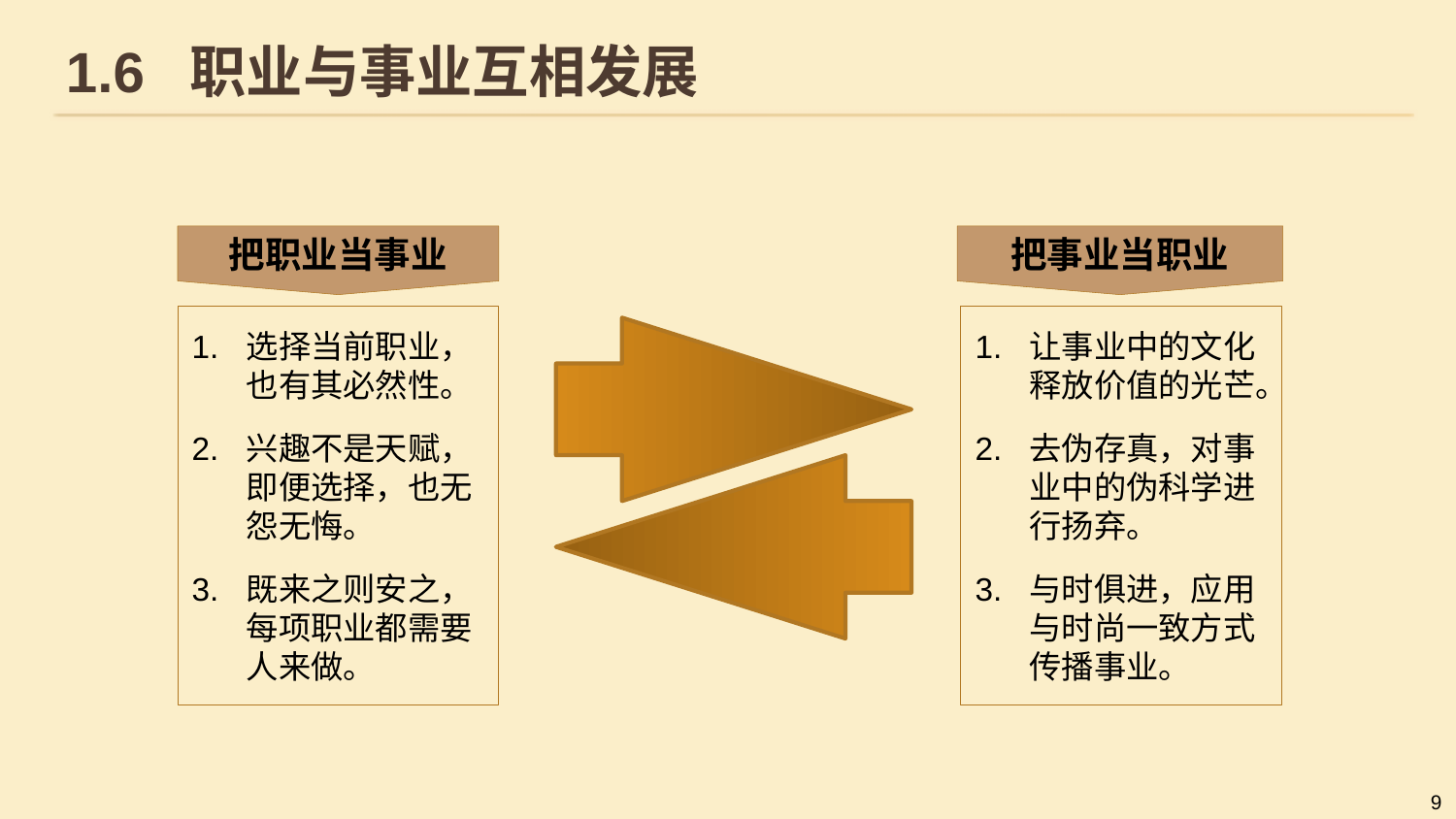

# 1.6  职业与事业互相发展
把职业当事业
把事业当职业
选择当前职业，也有其必然性。
兴趣不是天赋，即便选择，也无怨无悔。
既来之则安之，每项职业都需要人来做。
让事业中的文化释放价值的光芒。
去伪存真，对事业中的伪科学进行扬弃。
与时俱进，应用与时尚一致方式传播事业。

9